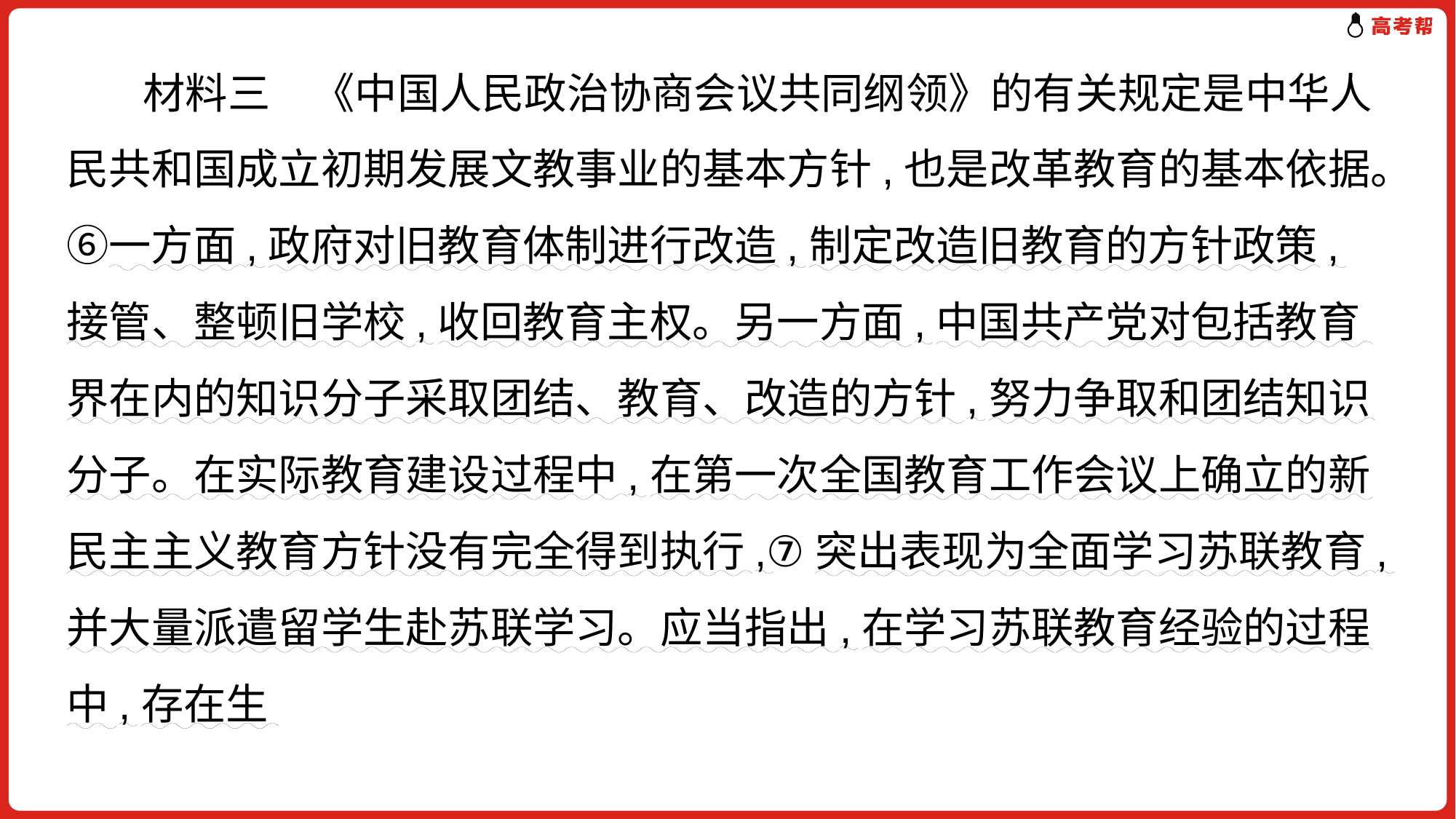

材料三　《中国人民政治协商会议共同纲领》的有关规定是中华人民共和国成立初期发展文教事业的基本方针,也是改革教育的基本依据。⑥一方面,政府对旧教育体制进行改造,制定改造旧教育的方针政策,接管、整顿旧学校,收回教育主权。另一方面,中国共产党对包括教育界在内的知识分子采取团结、教育、改造的方针,努力争取和团结知识分子。在实际教育建设过程中,在第一次全国教育工作会议上确立的新民主主义教育方针没有完全得到执行,⑦突出表现为全面学习苏联教育,并大量派遣留学生赴苏联学习。应当指出,在学习苏联教育经验的过程中,存在生